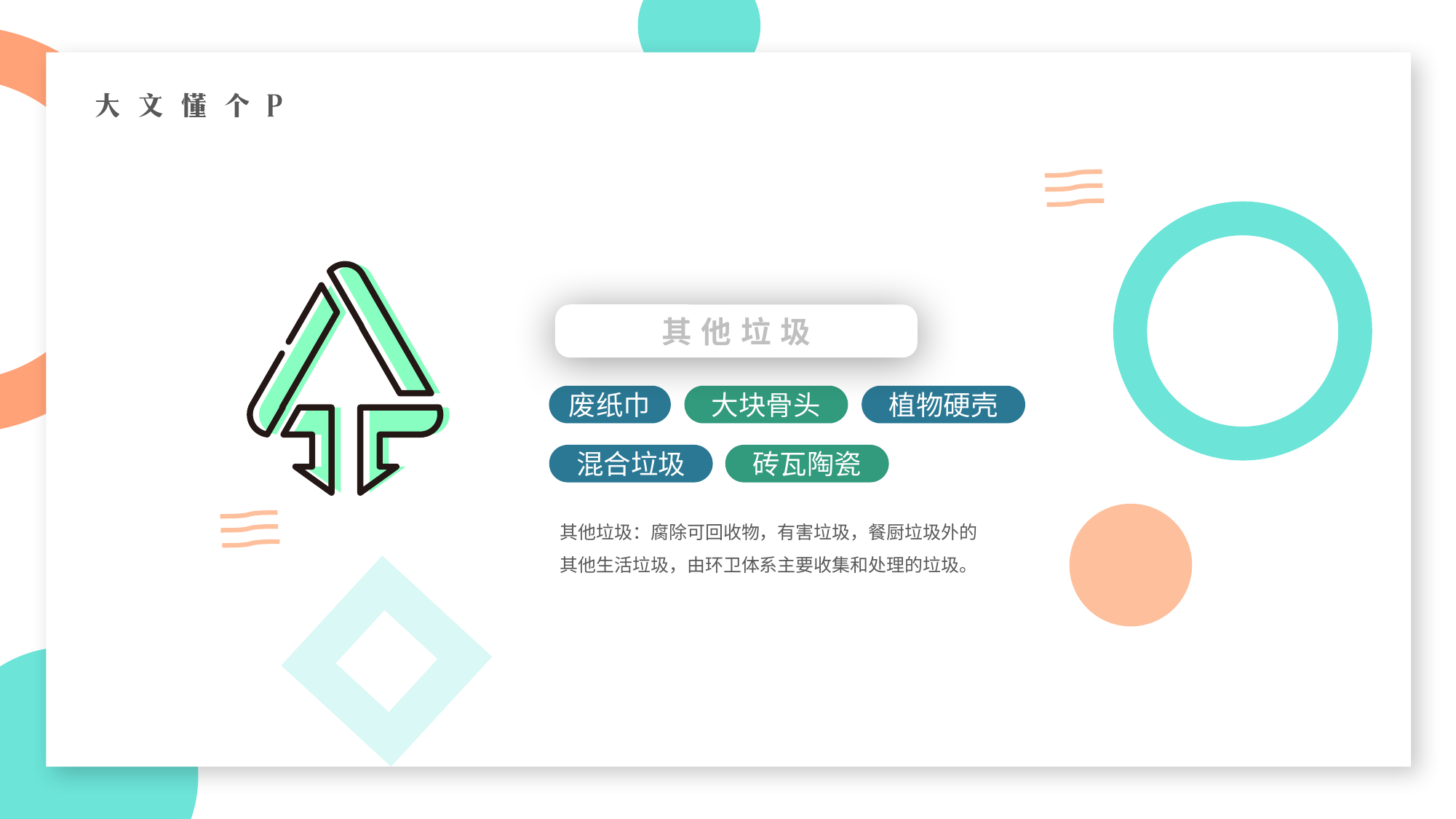

其他垃圾
植物硬壳
废纸巾
大块骨头
混合垃圾
砖瓦陶瓷

其他垃圾：腐除可回收物，有害垃圾，餐厨垃圾外的其他生活垃圾，由环卫体系主要收集和处理的垃圾。